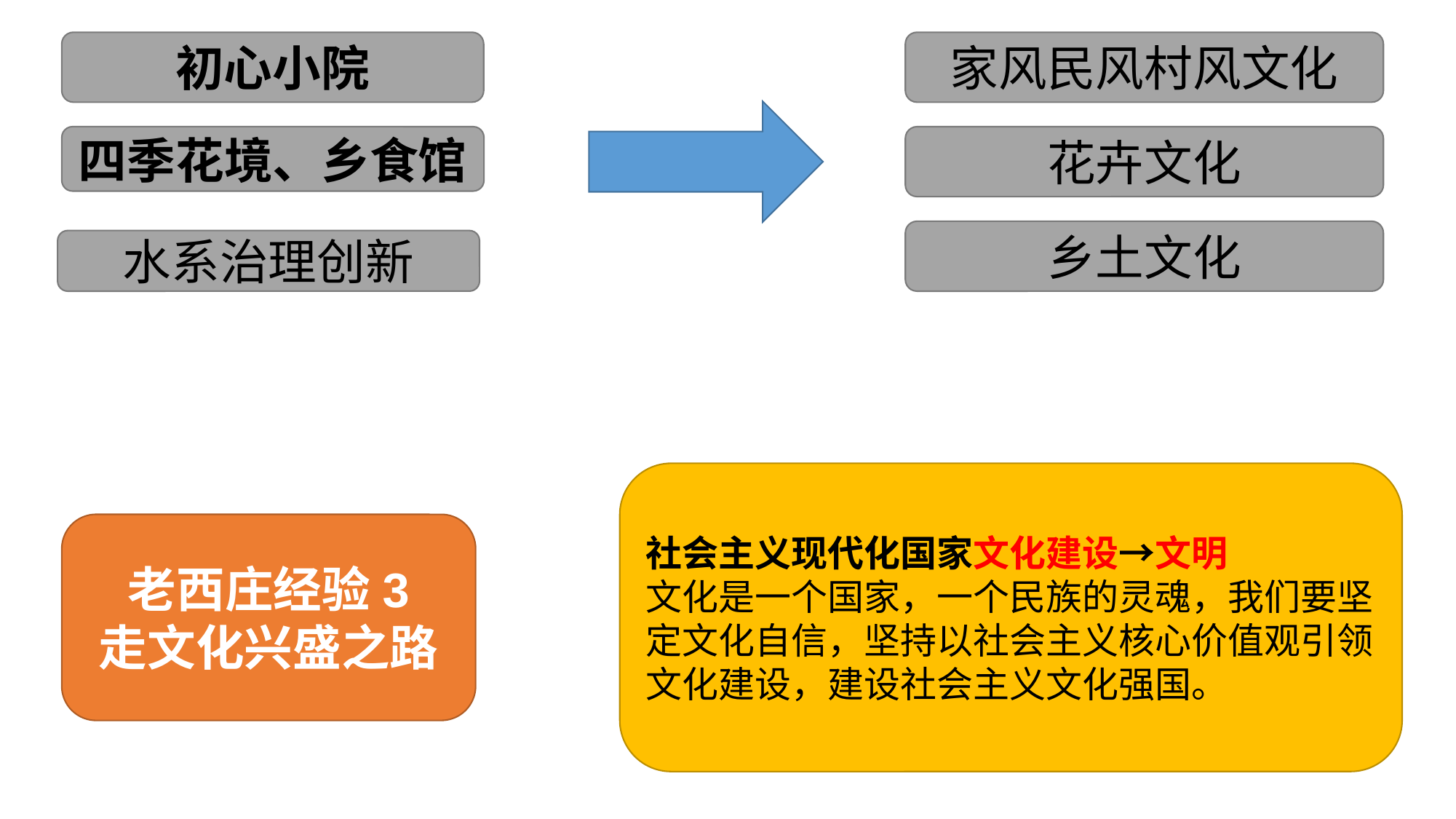

初心小院
家风民风村风文化

四季花境、乡食馆
花卉文化
乡土文化
水系治理创新
社会主义现代化国家文化建设→文明
文化是一个国家，一个民族的灵魂，我们要坚定文化自信，坚持以社会主义核心价值观引领文化建设，建设社会主义文化强国。
老西庄经验3
走文化兴盛之路